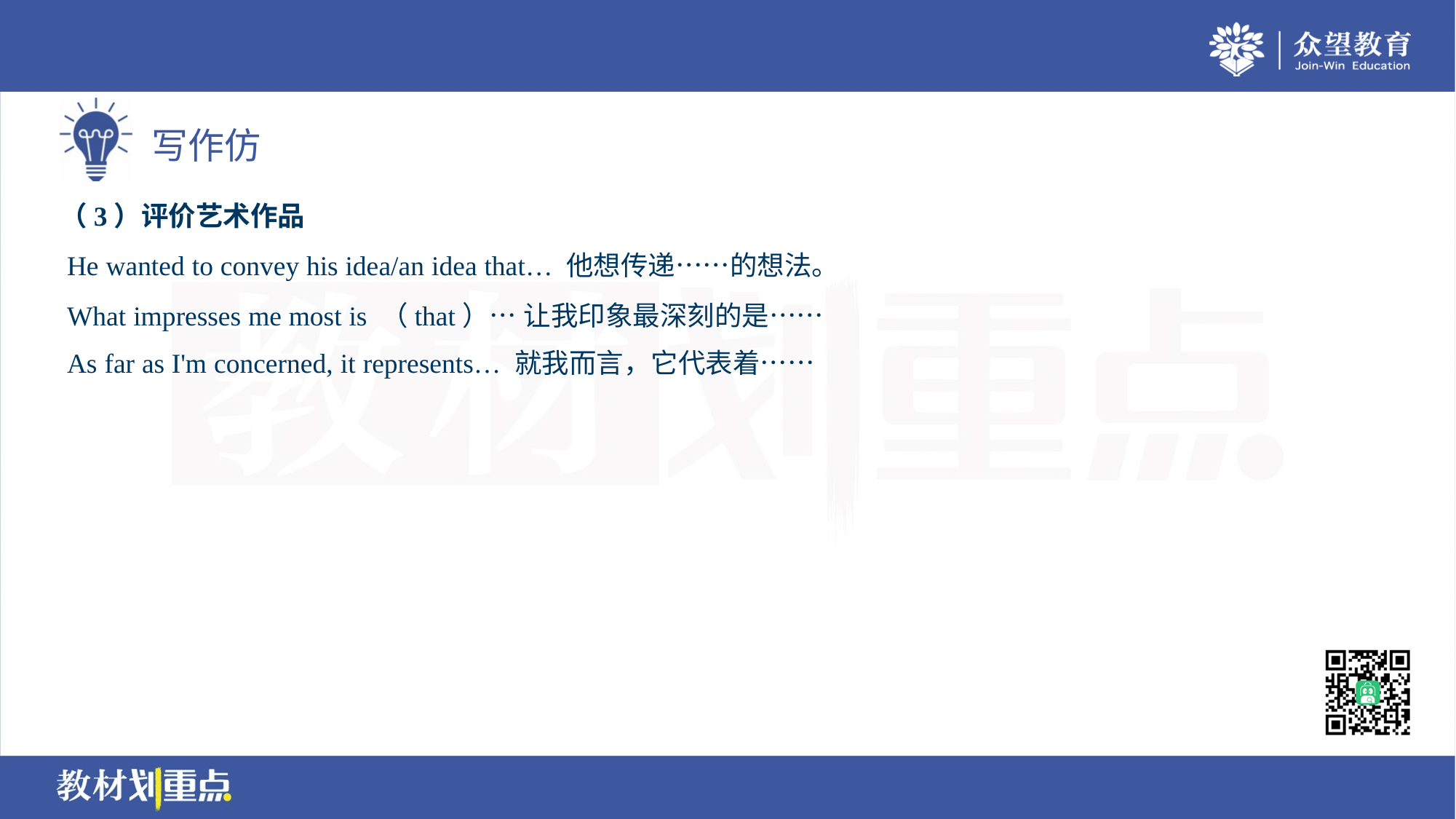

（3）评价艺术作品
 He wanted to convey his idea/an idea that… 他想传递……的想法。
 What impresses me most is （that）… 让我印象最深刻的是……
 As far as I'm concerned, it represents… 就我而言，它代表着……